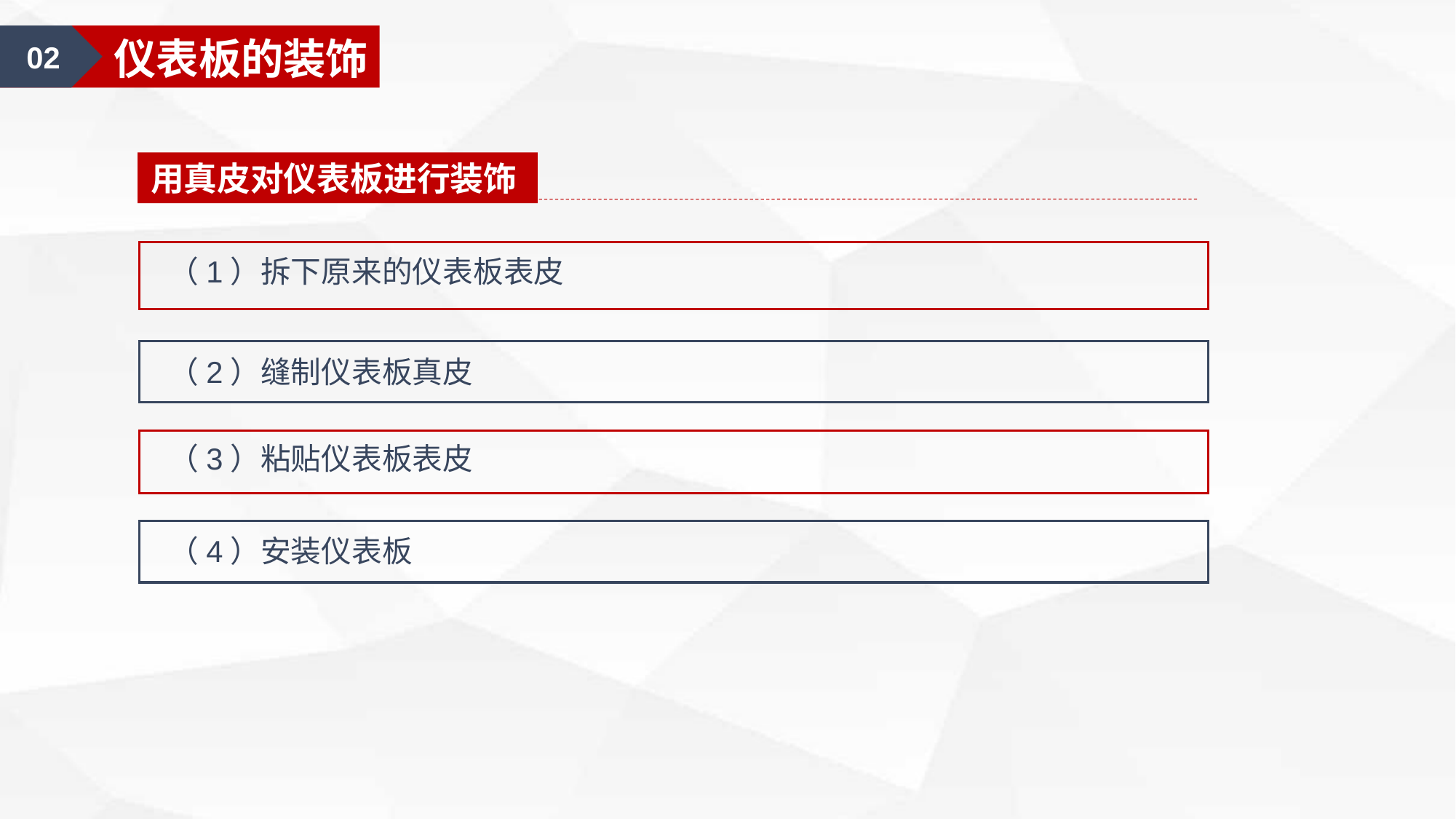

02
仪表板的装饰

用真皮对仪表板进行装饰

（1）拆下原来的仪表板表皮

（2）缝制仪表板真皮

（3）粘贴仪表板表皮

（4）安装仪表板